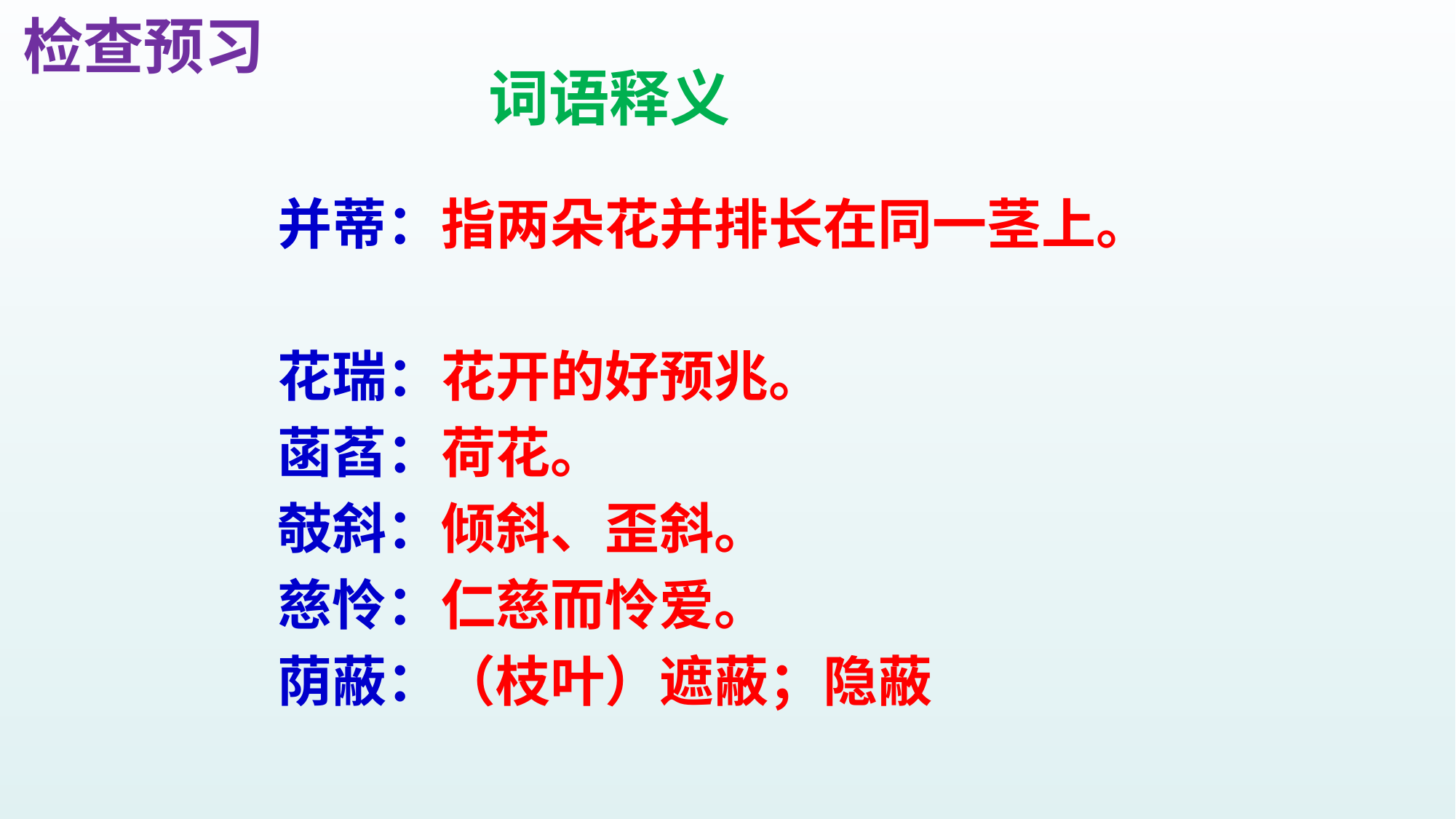

检查预习
词语释义
并蒂：指两朵花并排长在同一茎上。
花瑞：花开的好预兆。
菡萏：荷花。
攲斜：倾斜、歪斜。
慈怜：仁慈而怜爱。
荫蔽：（枝叶）遮蔽；隐蔽